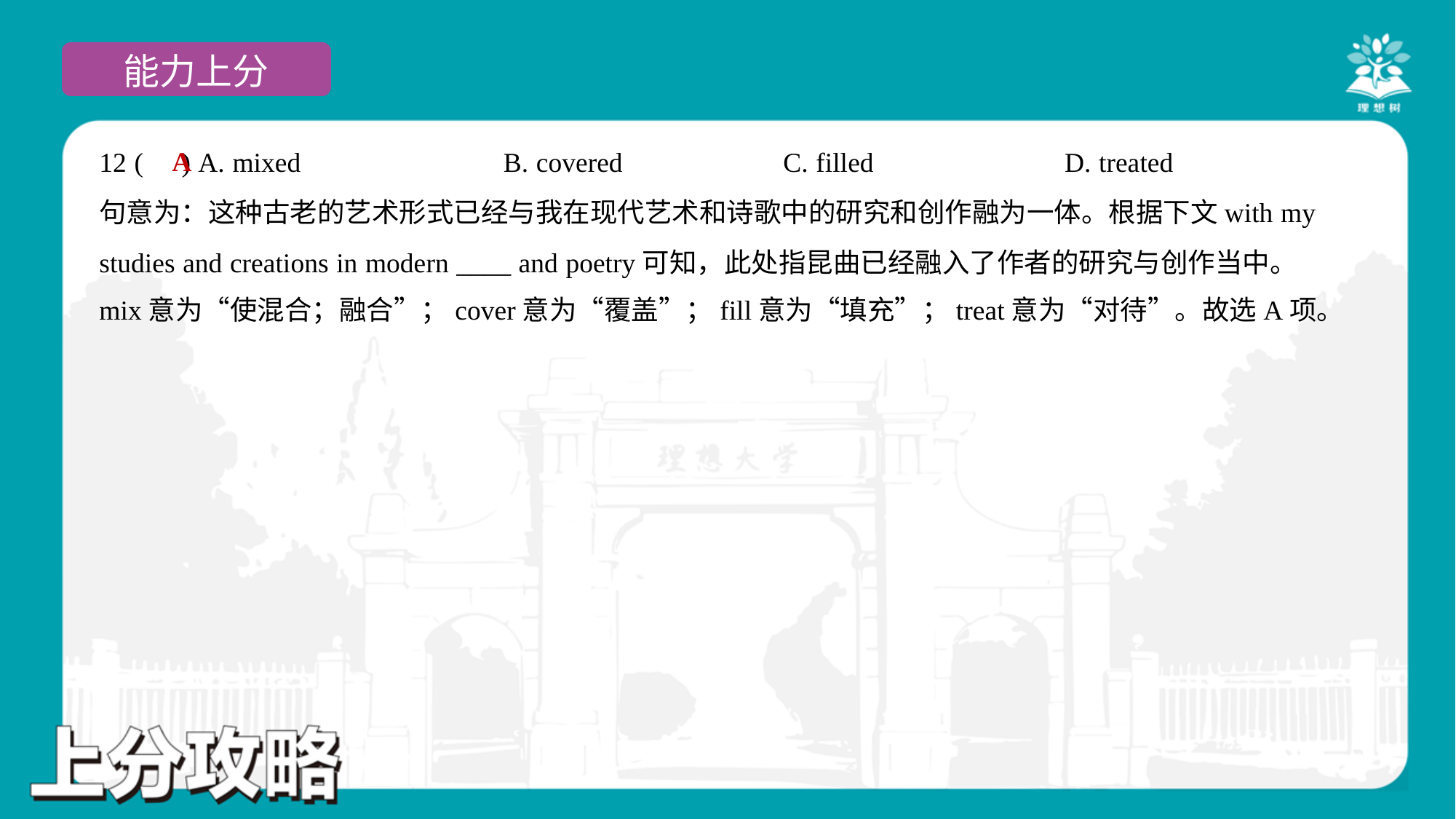

A
12 (     ) A. mixed	B. covered	C. filled	D. treated
句意为：这种古老的艺术形式已经与我在现代艺术和诗歌中的研究和创作融为一体。根据下文with my
studies and creations in modern ____ and poetry可知，此处指昆曲已经融入了作者的研究与创作当中。
mix意为“使混合；融合”；cover意为“覆盖”；fill意为“填充”；treat意为“对待”。故选A项。